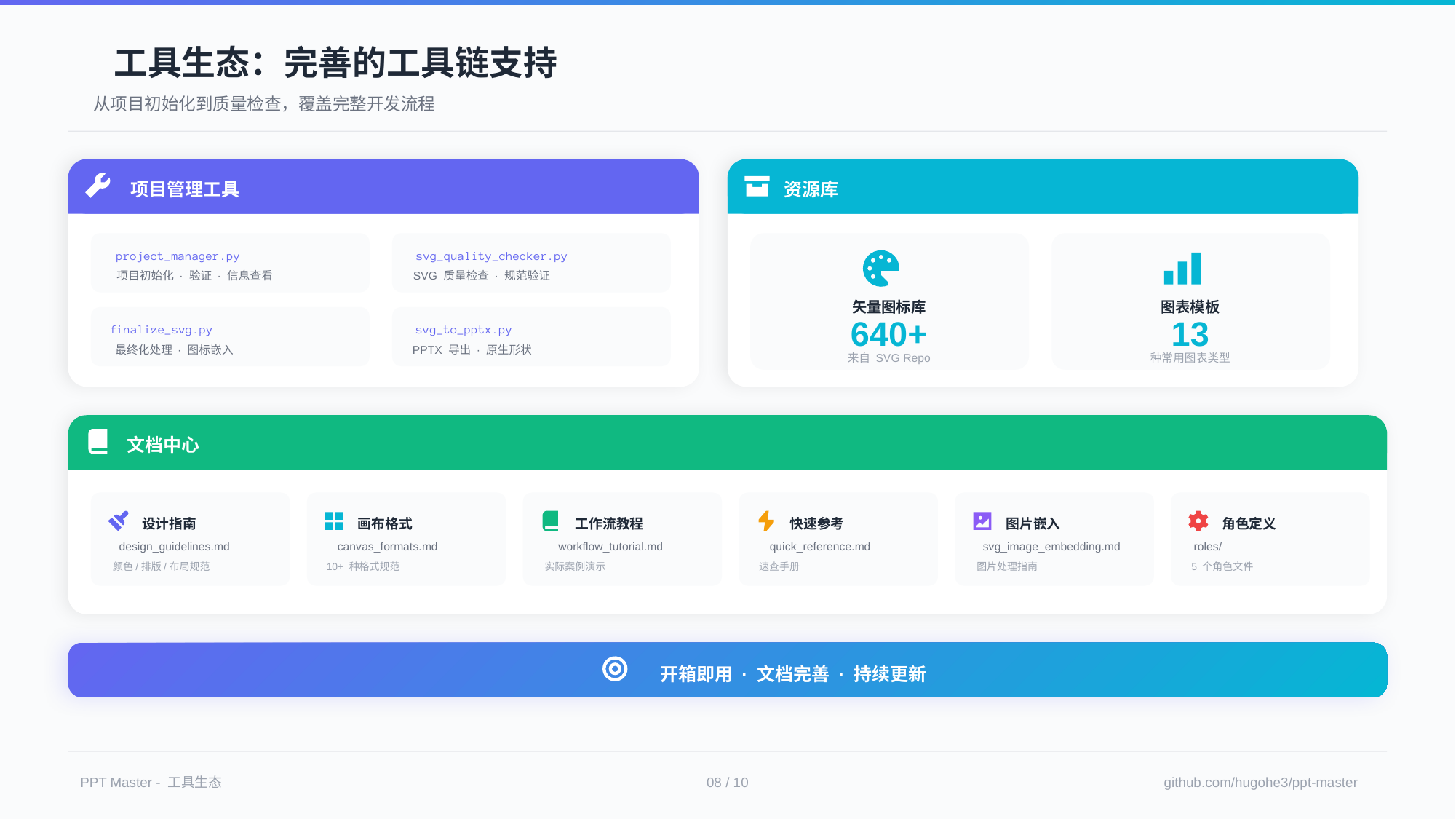

工具生态：完善的工具链支持
从项目初始化到质量检查，覆盖完整开发流程

项目管理工具

svg_quality_checker.py
SVG 质量检查 · 规范验证
project_manager.py
项目初始化 · 验证 · 信息查看

svg_to_pptx.py
PPTX 导出 · 原生形状
finalize_svg.py
最终化处理 · 图标嵌入

资源库

图表模板
13
种常用图表类型

矢量图标库
640+
来自 SVG Repo

文档中心

画布格式
canvas_formats.md
10+ 种格式规范

工作流教程
workflow_tutorial.md
实际案例演示

快速参考
quick_reference.md
速查手册

图片嵌入
svg_image_embedding.md
图片处理指南

角色定义
roles/
5 个角色文件

设计指南
design_guidelines.md
颜色/排版/布局规范

开箱即用 · 文档完善 · 持续更新

PPT Master - 工具生态
08 / 10
github.com/hugohe3/ppt-master